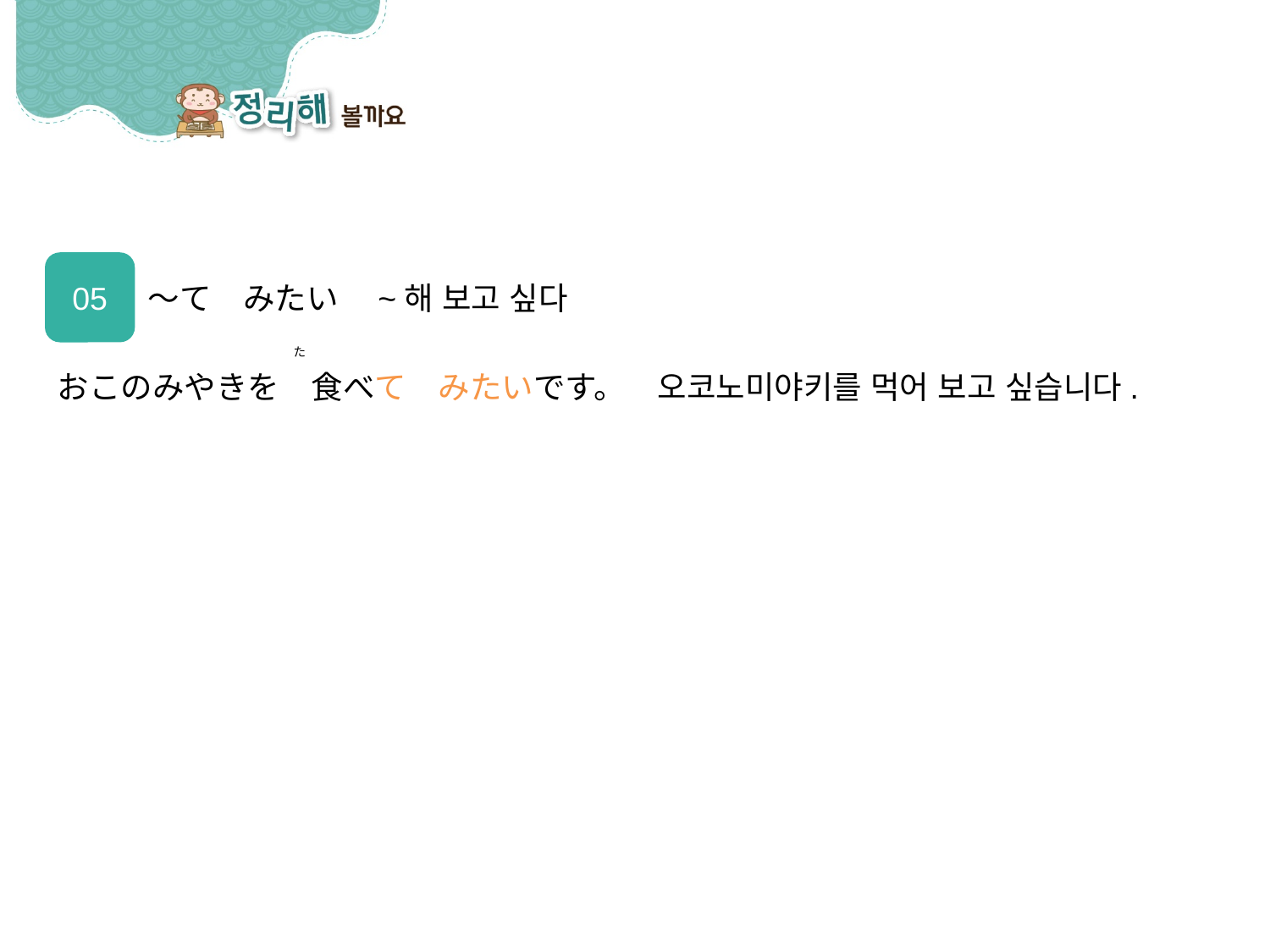

05
～て　みたい　~해 보고 싶다
おこのみやきを　食べて　みたいです。　오코노미야키를 먹어 보고 싶습니다.
た